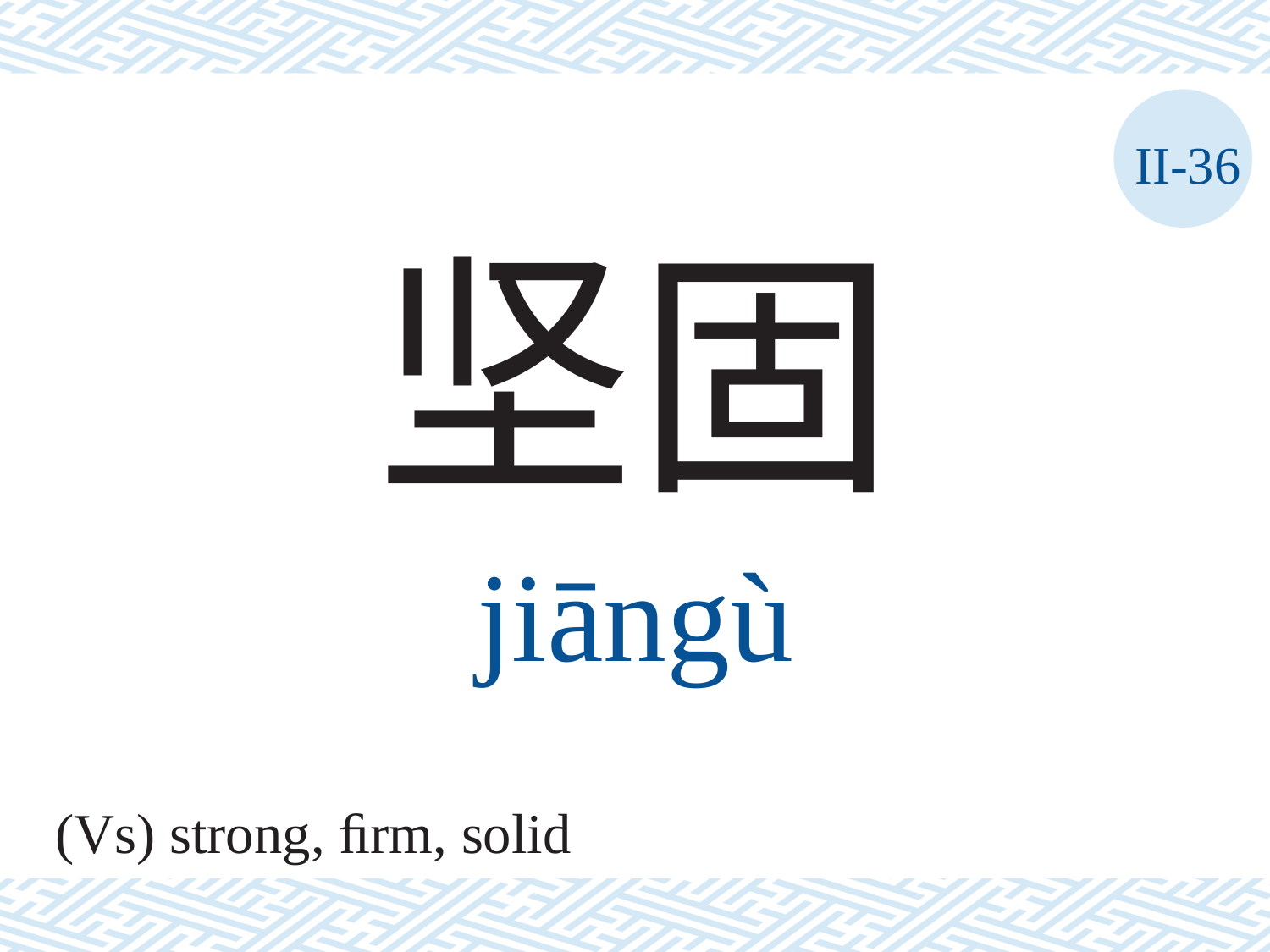

II-36
坚固
jiāngù
(Vs) strong, ﬁrm, solid